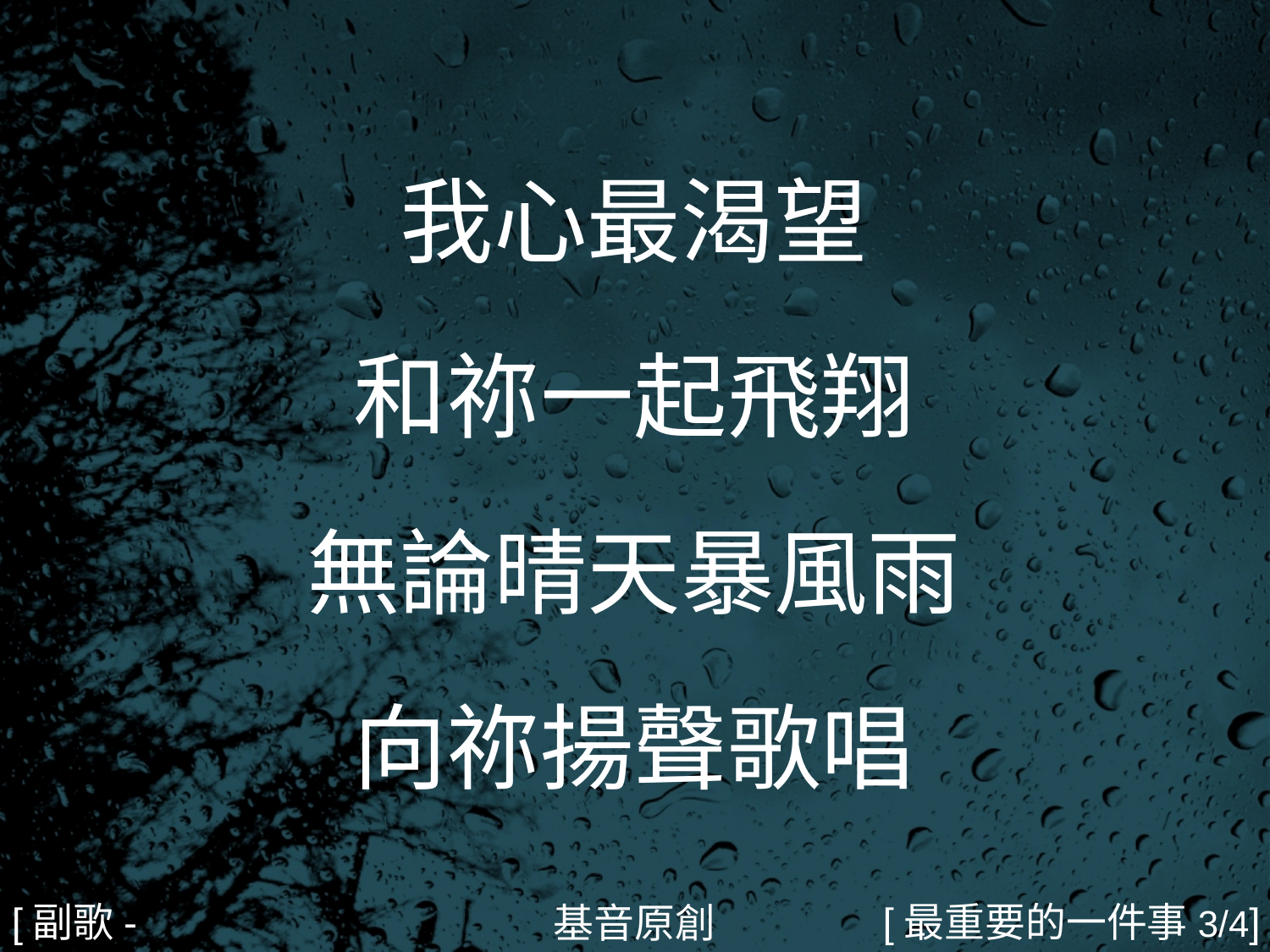

我心最渴望

和祢一起飛翔

無論晴天暴風雨

向祢揚聲歌唱

#

[副歌-1]
[最重要的一件事3/4]
基音原創